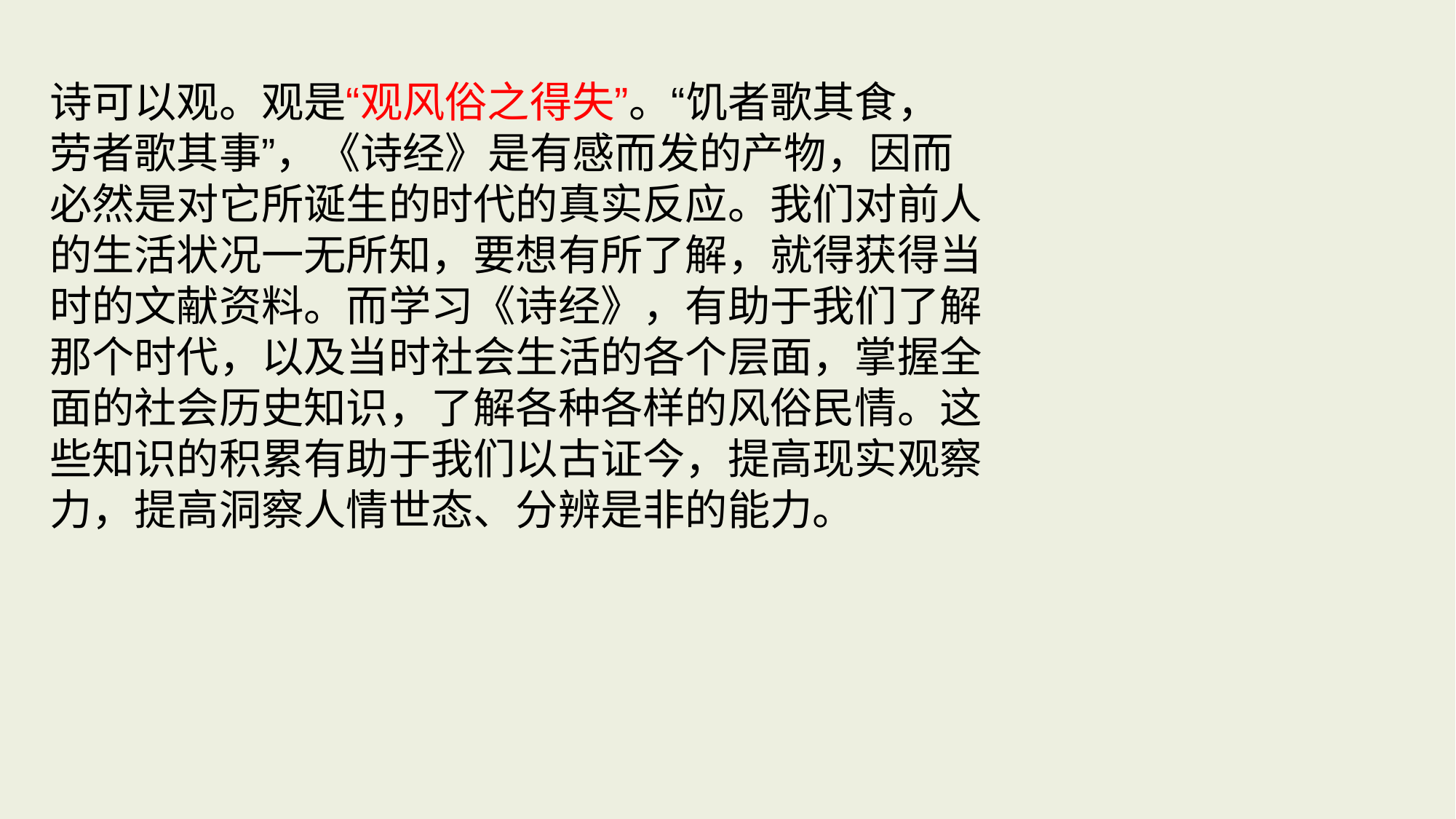

诗可以观。观是“观风俗之得失”。“饥者歌其食，
劳者歌其事”，《诗经》是有感而发的产物，因而
必然是对它所诞生的时代的真实反应。我们对前人
的生活状况一无所知，要想有所了解，就得获得当
时的文献资料。而学习《诗经》，有助于我们了解
那个时代，以及当时社会生活的各个层面，掌握全
面的社会历史知识，了解各种各样的风俗民情。这
些知识的积累有助于我们以古证今，提高现实观察
力，提高洞察人情世态、分辨是非的能力。